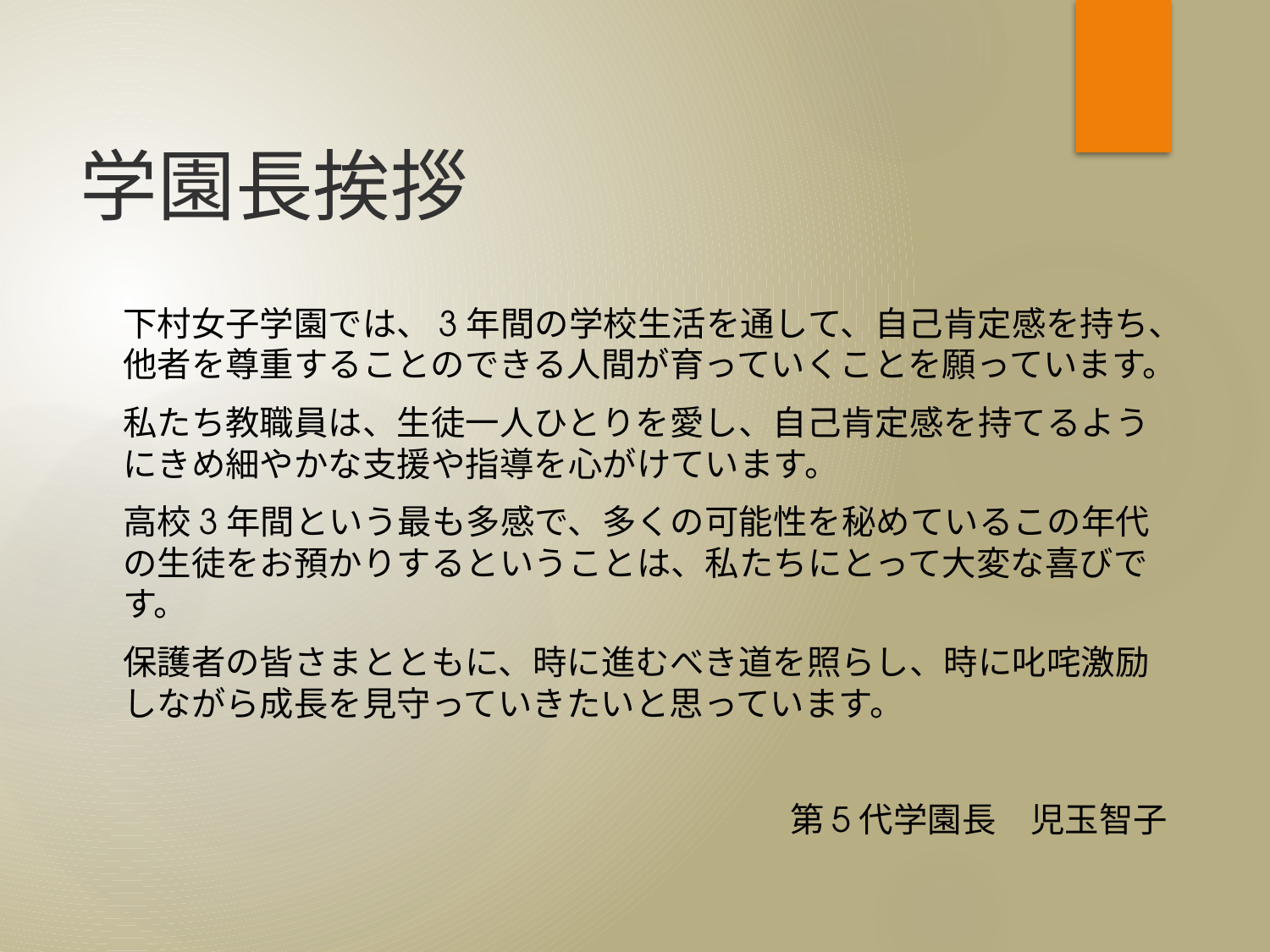

# 学園長挨拶
下村女子学園では、3年間の学校生活を通して、自己肯定感を持ち、他者を尊重することのできる人間が育っていくことを願っています。
私たち教職員は、生徒一人ひとりを愛し、自己肯定感を持てるようにきめ細やかな支援や指導を心がけています。
高校3年間という最も多感で、多くの可能性を秘めているこの年代の生徒をお預かりするということは、私たちにとって大変な喜びです。
保護者の皆さまとともに、時に進むべき道を照らし、時に叱咤激励しながら成長を見守っていきたいと思っています。

第5代学園長　児玉智子